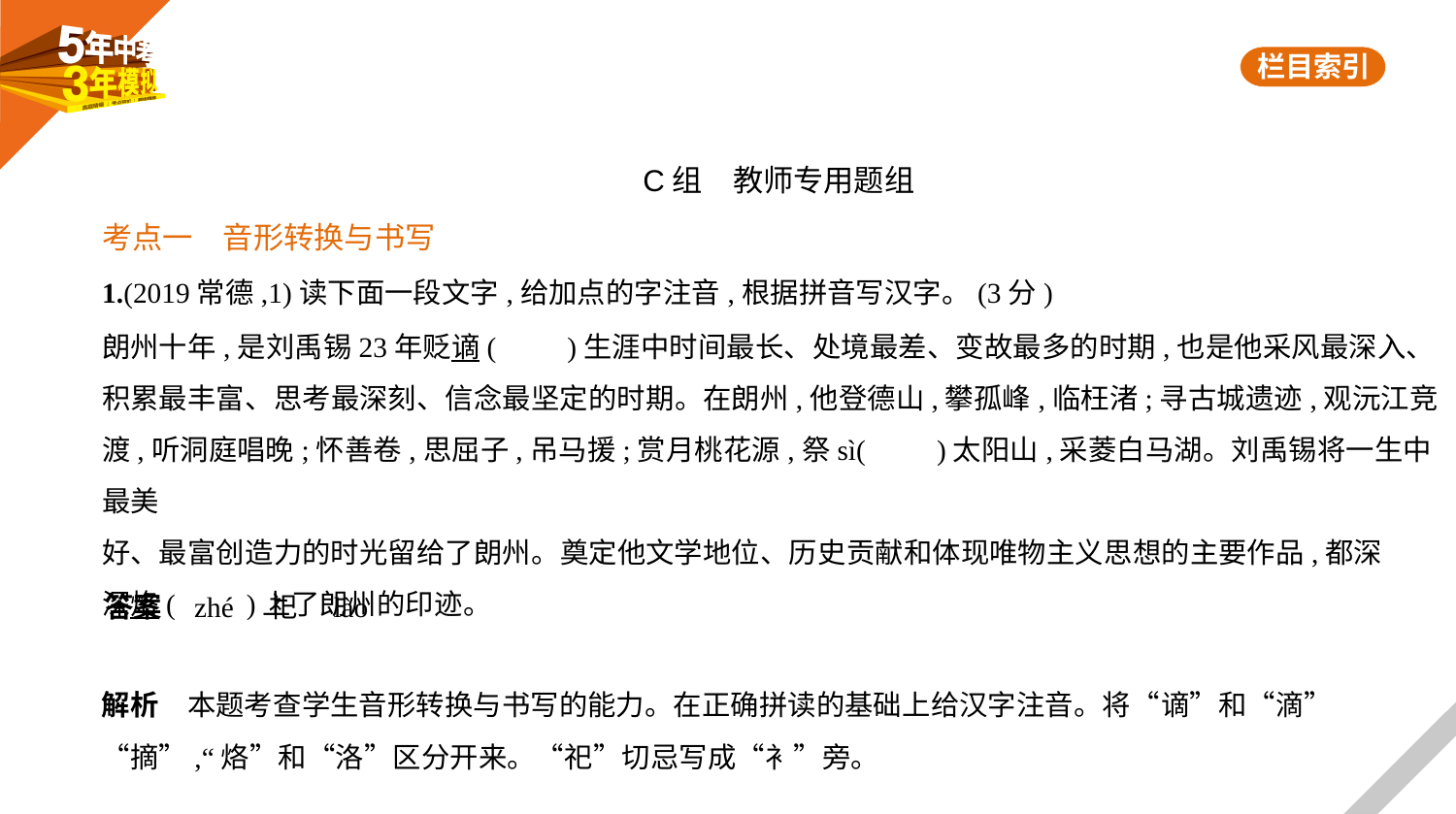

C组　教师专用题组
考点一　音形转换与书写
1.(2019常德,1)读下面一段文字,给加点的字注音,根据拼音写汉字。(3分)
朗州十年,是刘禹锡23年贬谪(　　)生涯中时间最长、处境最差、变故最多的时期,也是他采风最深入、
积累最丰富、思考最深刻、信念最坚定的时期。在朗州,他登德山,攀孤峰,临枉渚;寻古城遗迹,观沅江竞
渡,听洞庭唱晚;怀善卷,思屈子,吊马援;赏月桃花源,祭sì(　　)太阳山,采菱白马湖。刘禹锡将一生中最美
好、最富创造力的时光留给了朗州。奠定他文学地位、历史贡献和体现唯物主义思想的主要作品,都深
深烙(　　)上了朗州的印迹。
答案    zhé　祀　lào
解析　本题考查学生音形转换与书写的能力。在正确拼读的基础上给汉字注音。将“谪”和“滴”
“摘”,“烙”和“洛”区分开来。“祀”切忌写成“衤”旁。